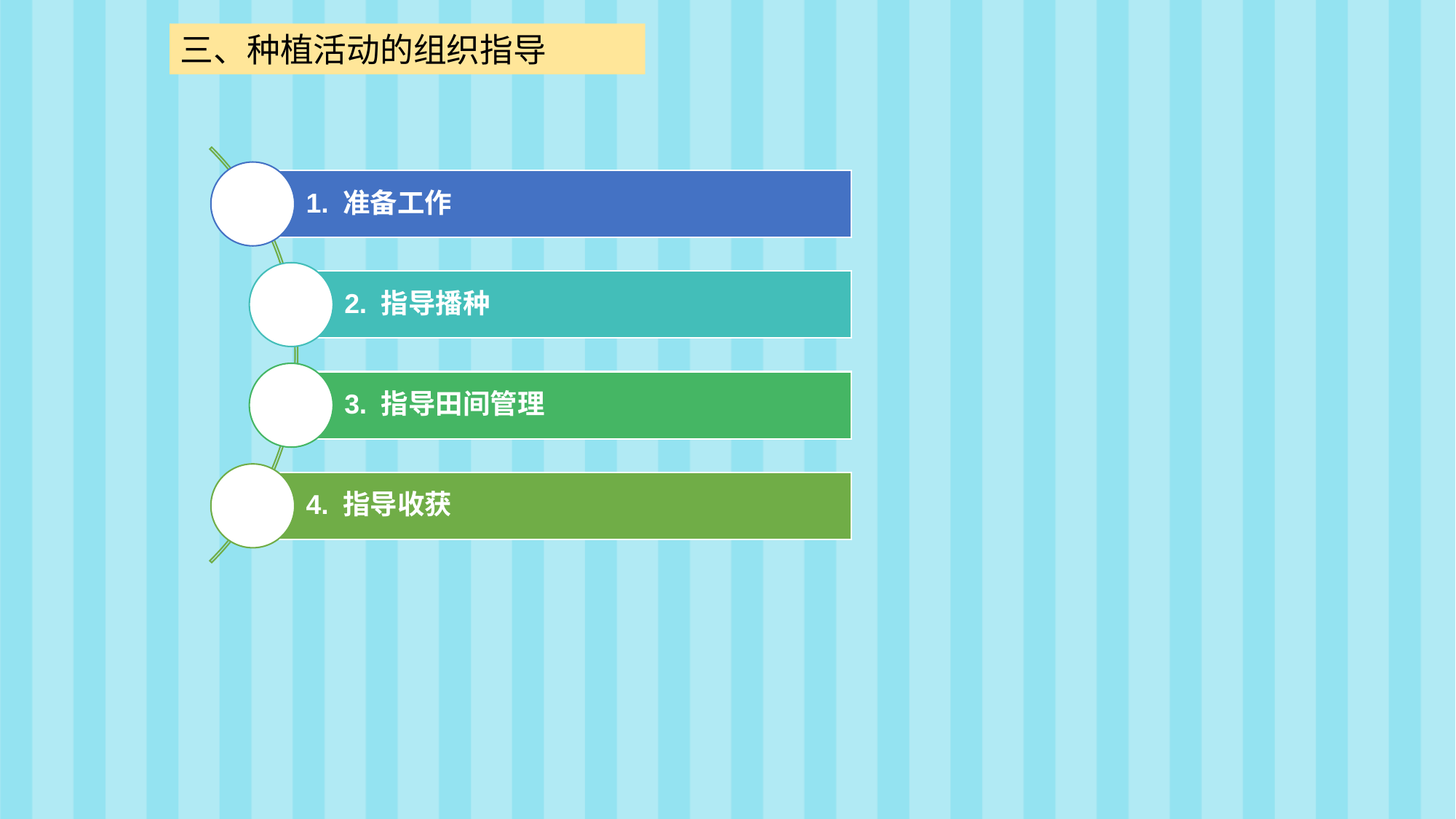

三、种植活动的组织指导
1. 准备工作
2. 指导播种
3. 指导田间管理
4. 指导收获